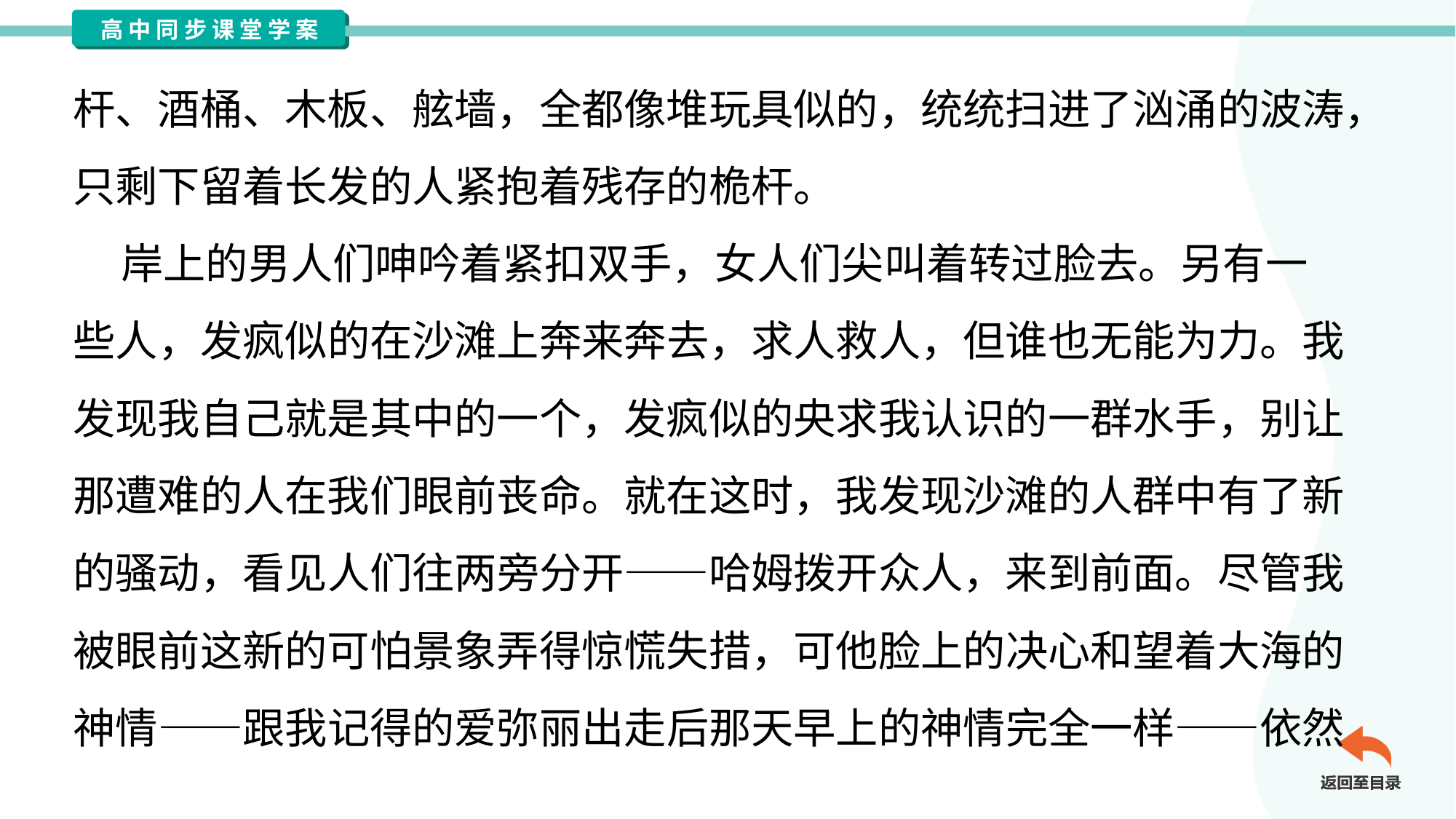

杆、酒桶、木板、舷墙，全都像堆玩具似的，统统扫进了汹涌的波涛，
只剩下留着长发的人紧抱着残存的桅杆。
    岸上的男人们呻吟着紧扣双手，女人们尖叫着转过脸去。另有一
些人，发疯似的在沙滩上奔来奔去，求人救人，但谁也无能为力。我
发现我自己就是其中的一个，发疯似的央求我认识的一群水手，别让
那遭难的人在我们眼前丧命。就在这时，我发现沙滩的人群中有了新
的骚动，看见人们往两旁分开——哈姆拨开众人，来到前面。尽管我
被眼前这新的可怕景象弄得惊慌失措，可他脸上的决心和望着大海的
神情——跟我记得的爱弥丽出走后那天早上的神情完全一样——依然